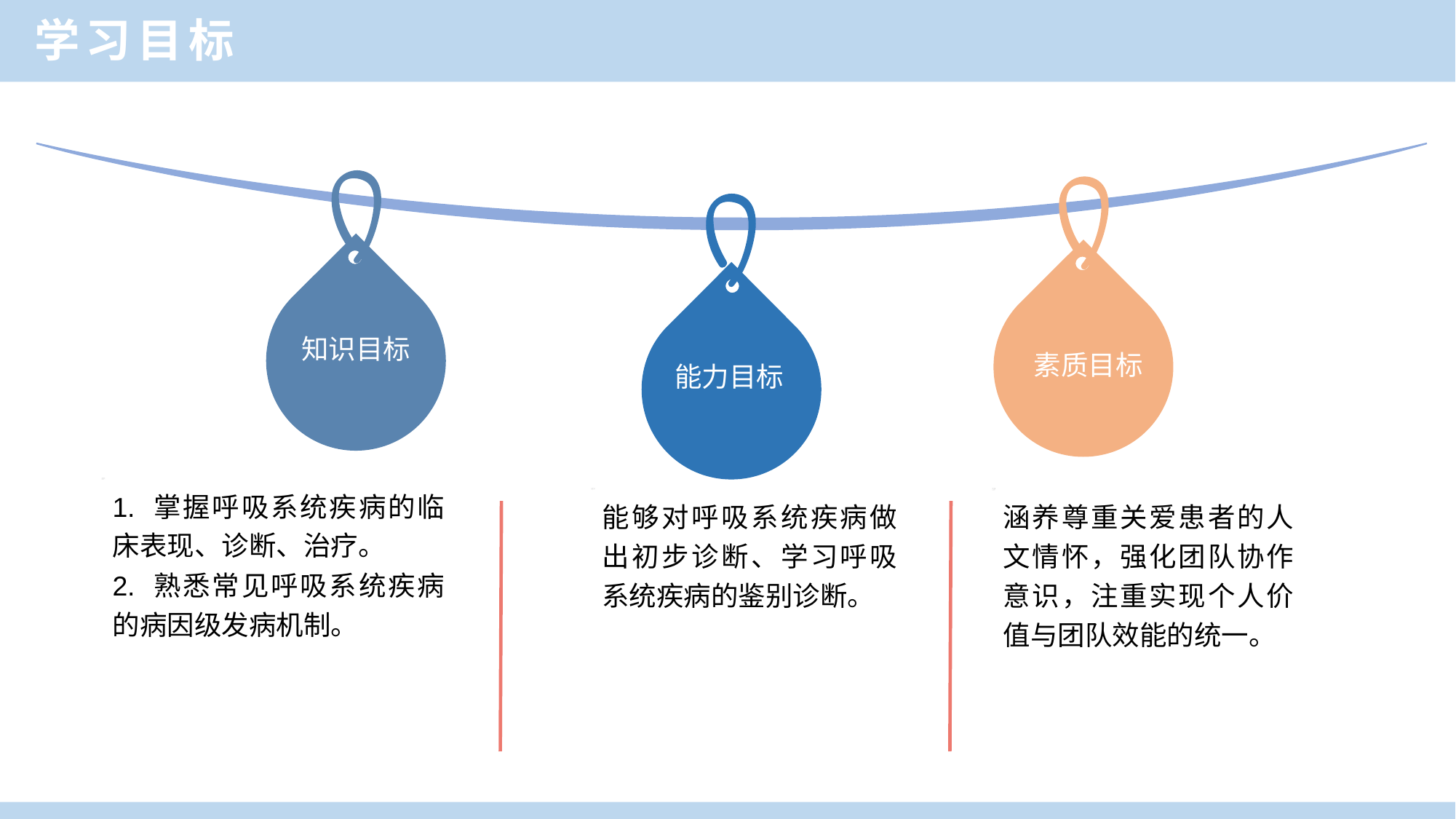

学习目标

知识目标

素质目标

能力目标
1. 掌握呼吸系统疾病的临床表现、诊断、治疗。
2. 熟悉常见呼吸系统疾病的病因级发病机制。
能够对呼吸系统疾病做出初步诊断、学习呼吸系统疾病的鉴别诊断。
涵养尊重关爱患者的人文情怀，强化团队协作意识，注重实现个人价值与团队效能的统一。